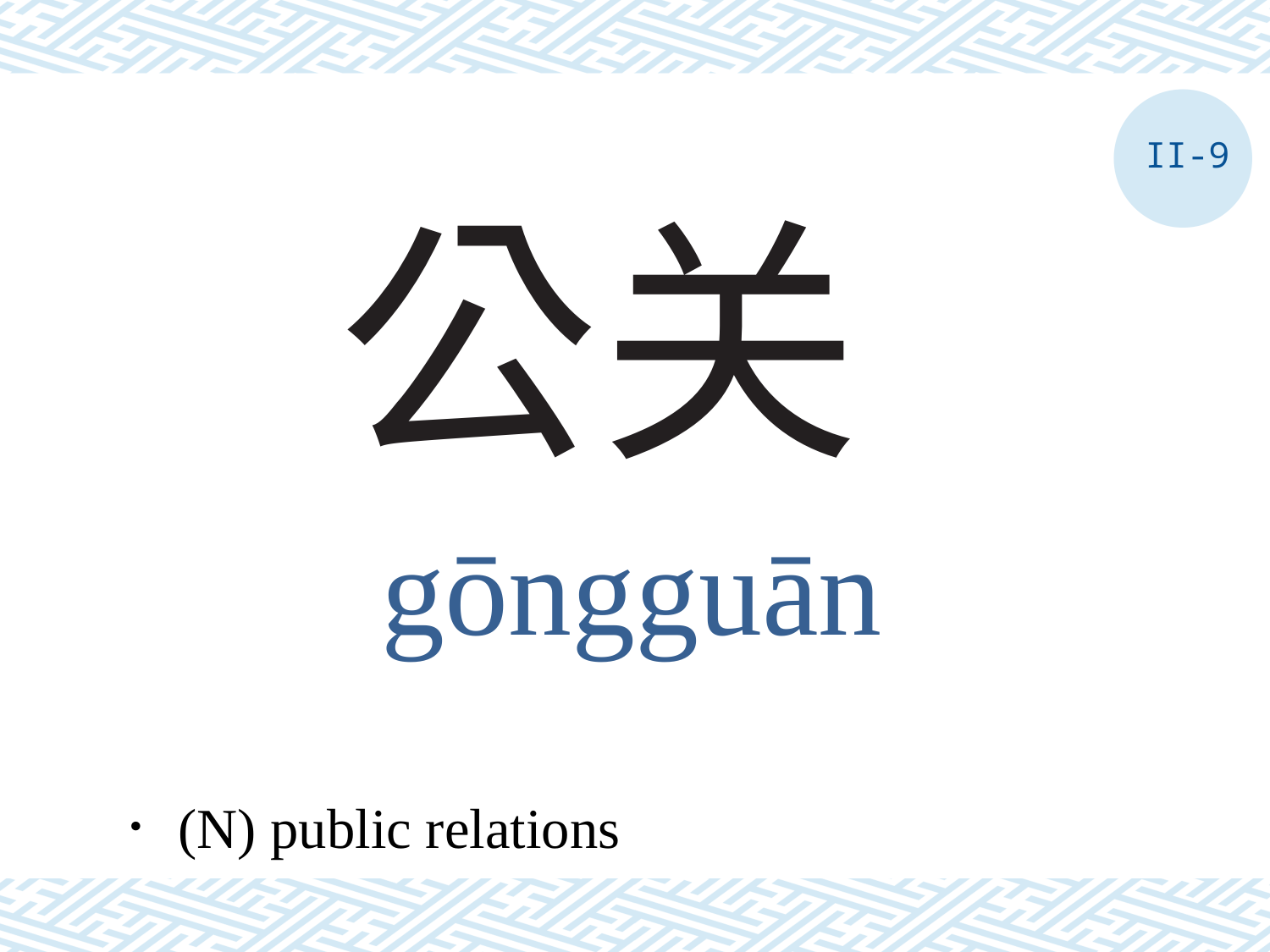

II-9

# 公关
gōngguān
．(N) public relations